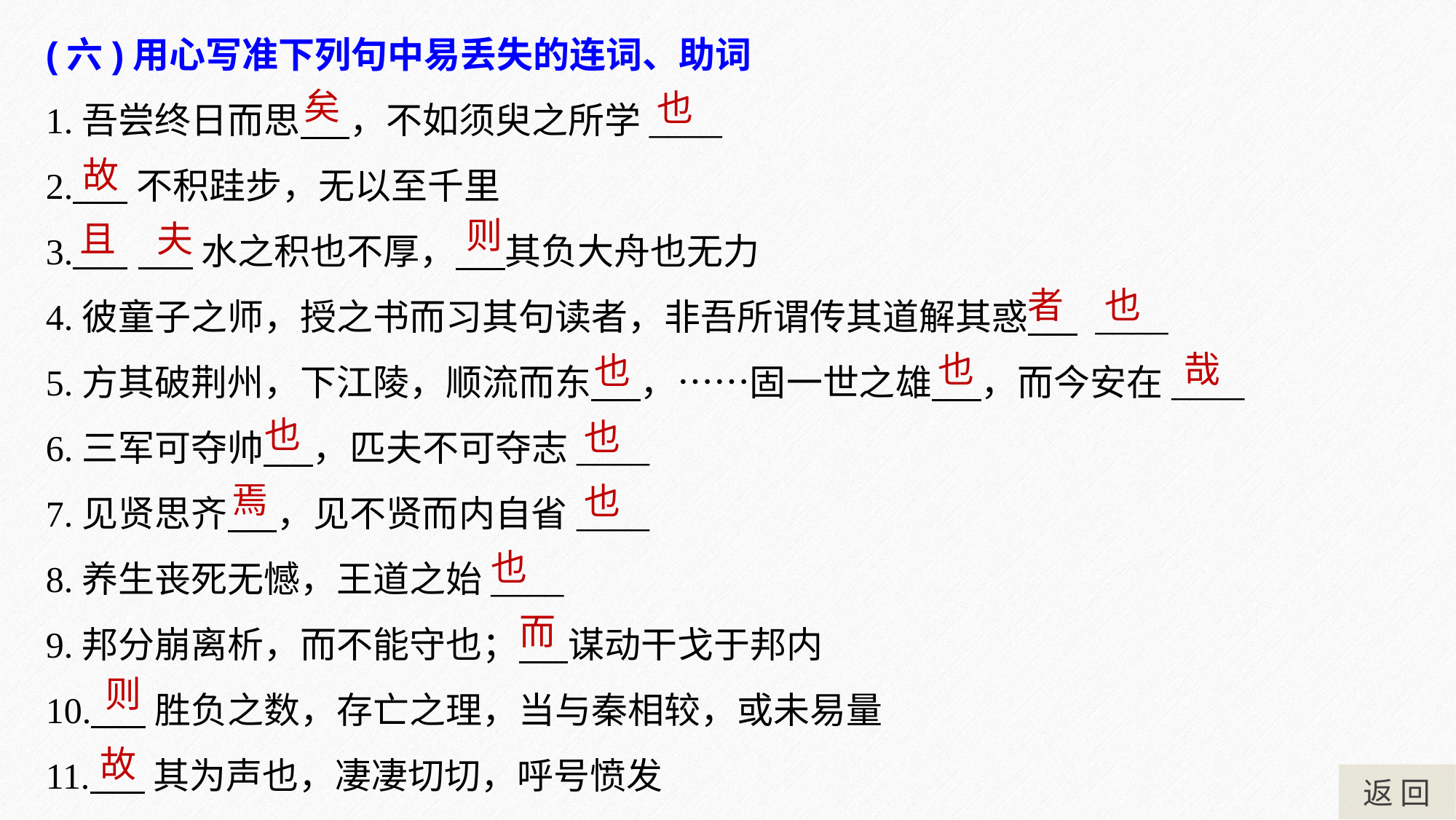

(六)用心写准下列句中易丢失的连词、助词
1.吾尝终日而思      ，不如须臾之所学____
2.      不积跬步，无以至千里
3.             水之积也不厚，      其负大舟也无力
4.彼童子之师，授之书而习其句读者，非吾所谓传其道解其惑       ____
5.方其破荆州，下江陵，顺流而东      ，……固一世之雄      ，而今安在____
6.三军可夺帅      ，匹夫不可夺志____
7.见贤思齐      ，见不贤而内自省____
8.养生丧死无憾，王道之始____
9.邦分崩离析，而不能守也；      谋动干戈于邦内
10.      胜负之数，存亡之理，当与秦相较，或未易量
11.      其为声也，凄凄切切，呼号愤发
矣
也
故
则
且     夫
者     也
哉
也
也
也
也
焉
也
也
而
则
故
返 回